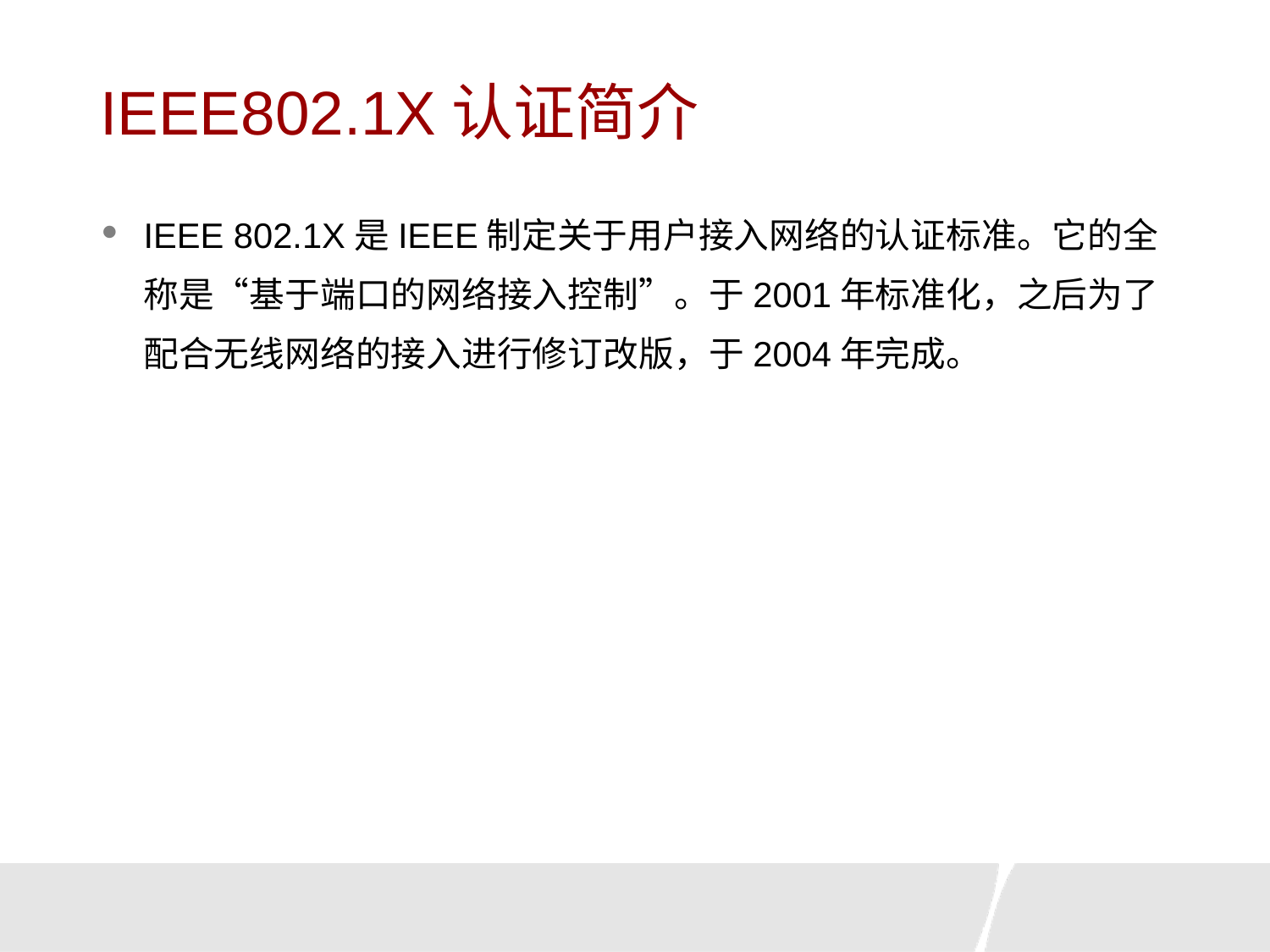

# IEEE802.1X认证简介
IEEE 802.1X是IEEE制定关于用户接入网络的认证标准。它的全称是“基于端口的网络接入控制”。于2001年标准化，之后为了配合无线网络的接入进行修订改版，于2004年完成。